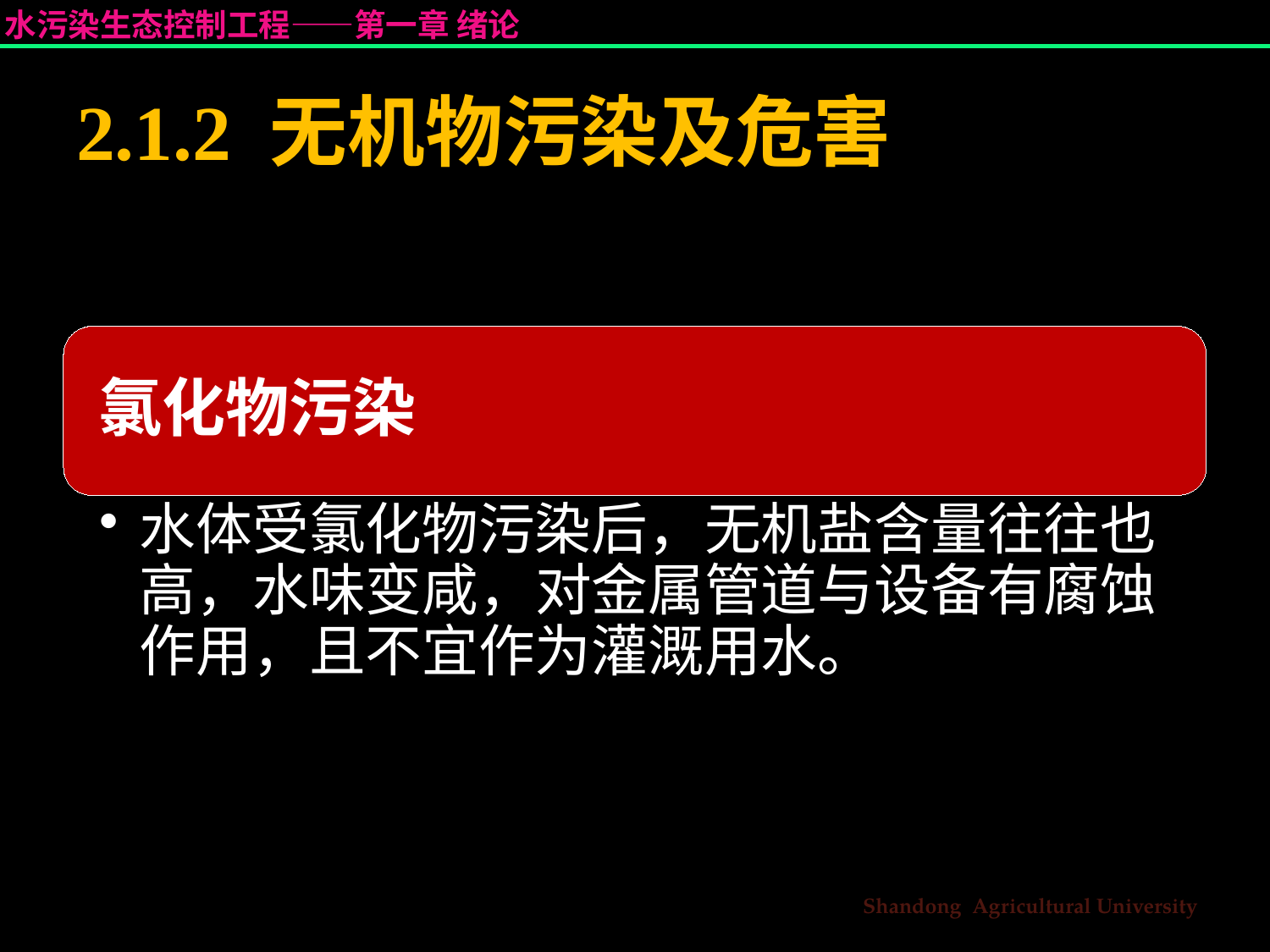

# 2.1.2 无机物污染及危害
氯化物污染
水体受氯化物污染后，无机盐含量往往也高，水味变咸，对金属管道与设备有腐蚀作用，且不宜作为灌溉用水。